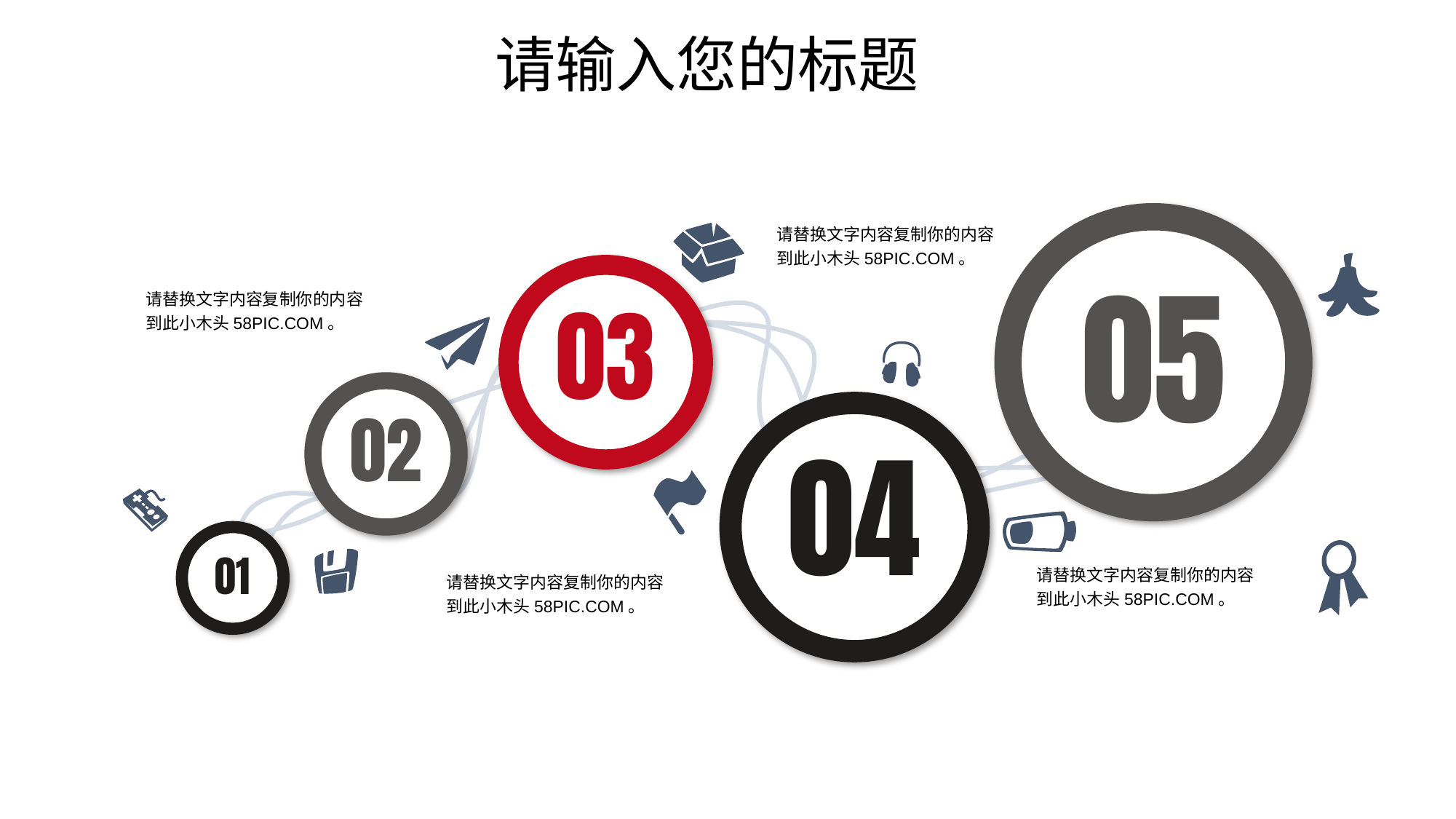

请输入您的标题
请替换文字内容复制你的内容到此小木头58PIC.COM。

05

03

02

04

01

请替换文字内容复制你的内容到此小木头58PIC.COM。
请替换文字内容复制你的内容到此小木头58PIC.COM。
请替换文字内容复制你的内容到此小木头58PIC.COM。